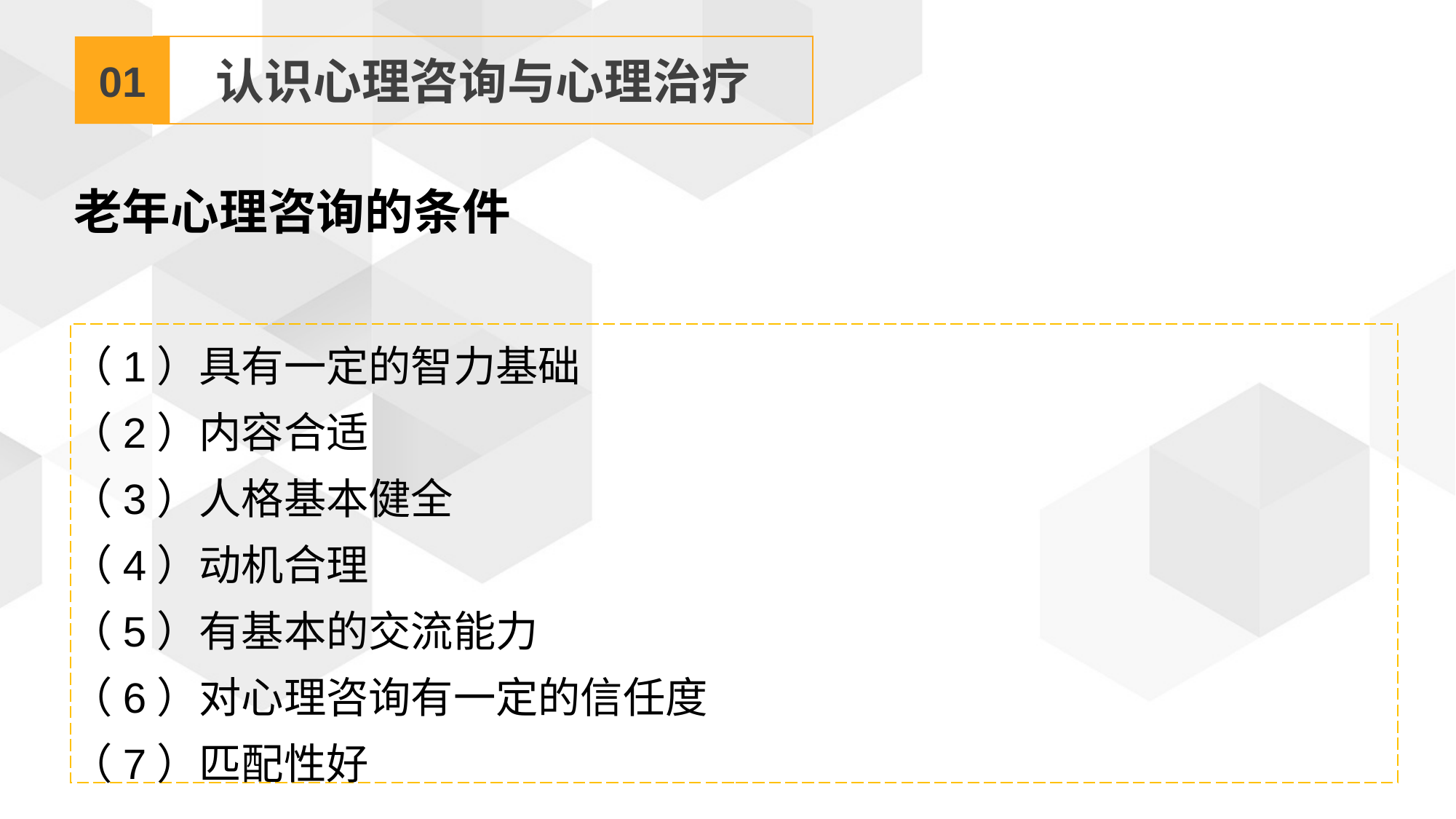

01
认识心理咨询与心理治疗
老年心理咨询的条件
（1）具有一定的智力基础
（2）内容合适
（3）人格基本健全
（4）动机合理
（5）有基本的交流能力
（6）对心理咨询有一定的信任度
（7）匹配性好